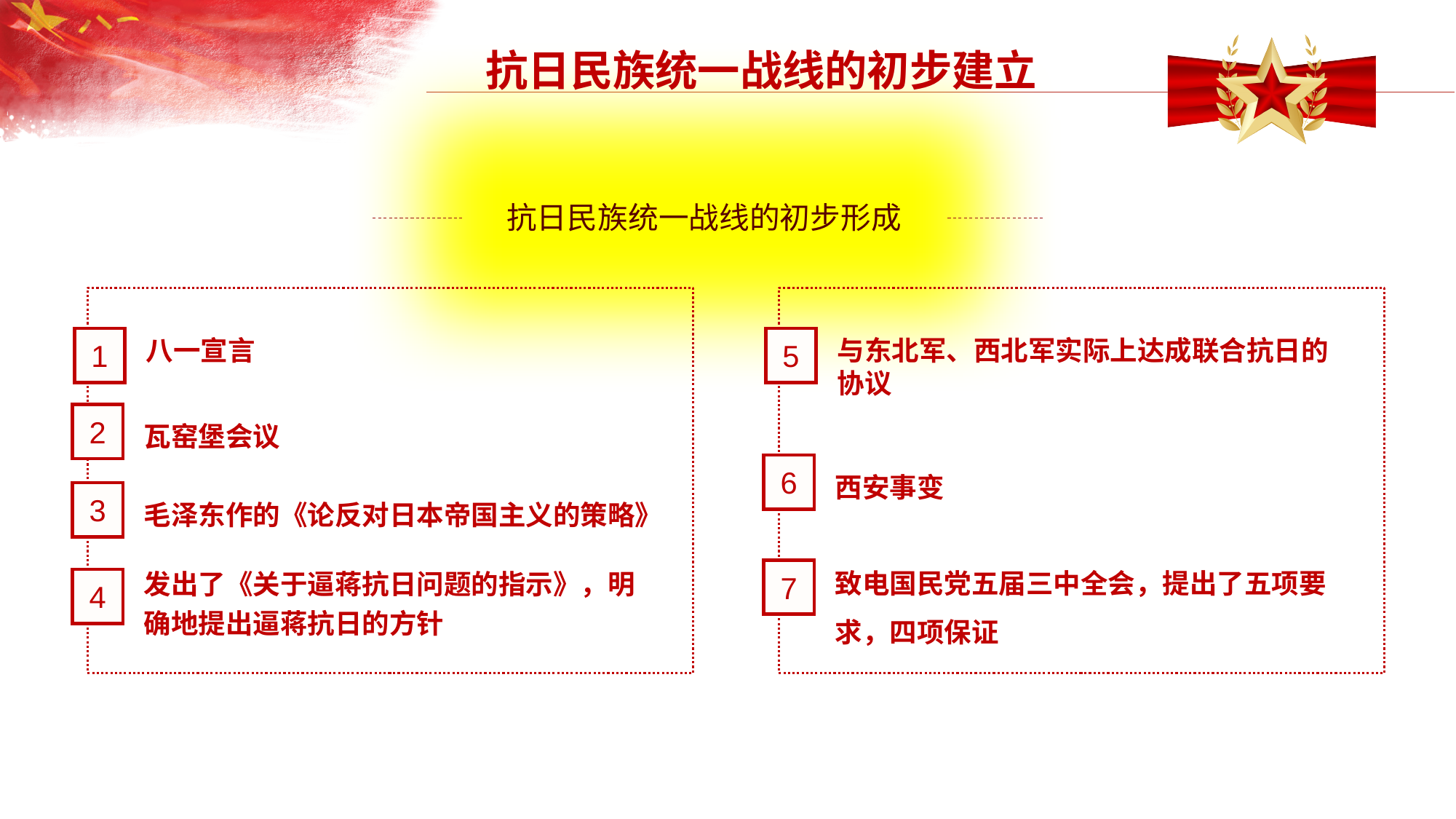

抗日民族统一战线的初步建立
抗日民族统一战线的初步形成

5
与东北军、西北军实际上达成联合抗日的协议
1
八一宣言
瓦窑堡会议
2
西安事变
6
毛泽东作的《论反对日本帝国主义的策略》
3
致电国民党五届三中全会，提出了五项要求，四项保证
7
发出了《关于逼蒋抗日问题的指示》，明确地提出逼蒋抗日的方针
4